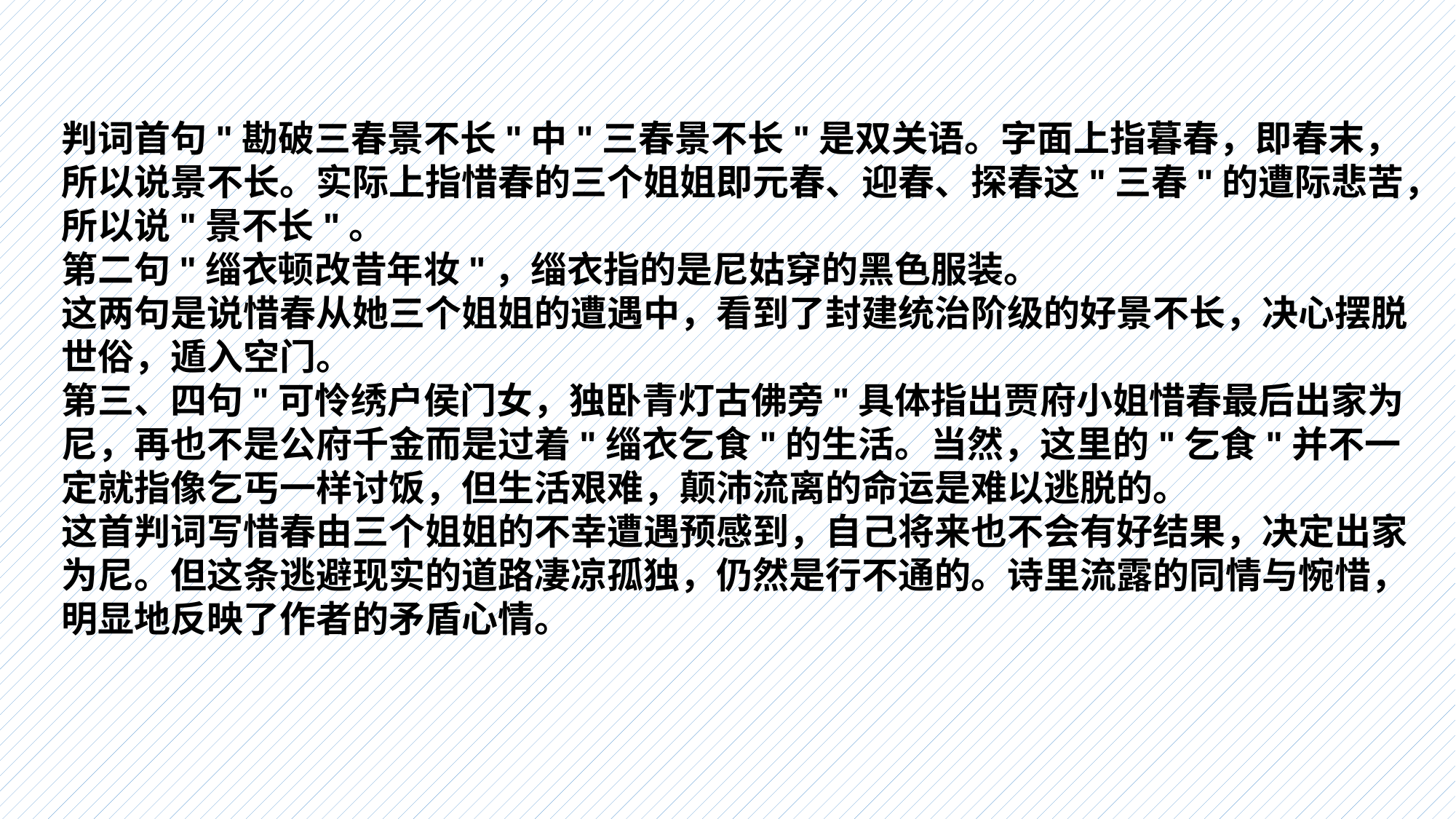

判词首句"勘破三春景不长"中"三春景不长"是双关语。字面上指暮春，即春末，所以说景不长。实际上指惜春的三个姐姐即元春、迎春、探春这"三春"的遭际悲苦，所以说"景不长"。
第二句"缁衣顿改昔年妆"，缁衣指的是尼姑穿的黑色服装。
这两句是说惜春从她三个姐姐的遭遇中，看到了封建统治阶级的好景不长，决心摆脱世俗，遁入空门。
第三、四句"可怜绣户侯门女，独卧青灯古佛旁"具体指出贾府小姐惜春最后出家为尼，再也不是公府千金而是过着"缁衣乞食"的生活。当然，这里的"乞食"并不一定就指像乞丐一样讨饭，但生活艰难，颠沛流离的命运是难以逃脱的。
这首判词写惜春由三个姐姐的不幸遭遇预感到，自己将来也不会有好结果，决定出家为尼。但这条逃避现实的道路凄凉孤独，仍然是行不通的。诗里流露的同情与惋惜，明显地反映了作者的矛盾心情。